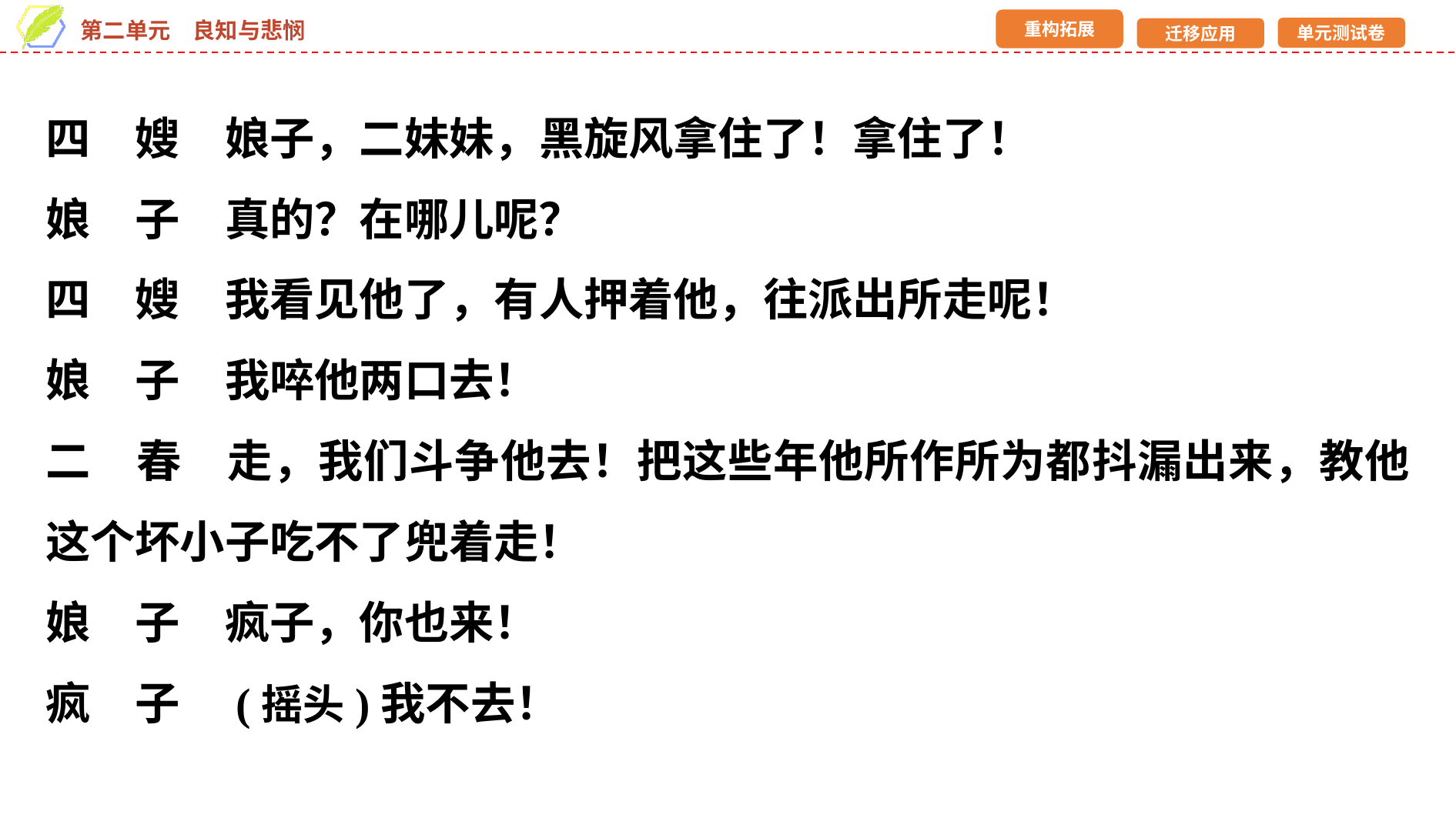

四　嫂　娘子，二妹妹，黑旋风拿住了！拿住了！
娘　子　真的？在哪儿呢？
四　嫂　我看见他了，有人押着他，往派出所走呢！
娘　子　我啐他两口去！
二　春　走，我们斗争他去！把这些年他所作所为都抖漏出来，教他这个坏小子吃不了兜着走！
娘　子　疯子，你也来！
疯　子　(摇头)我不去！